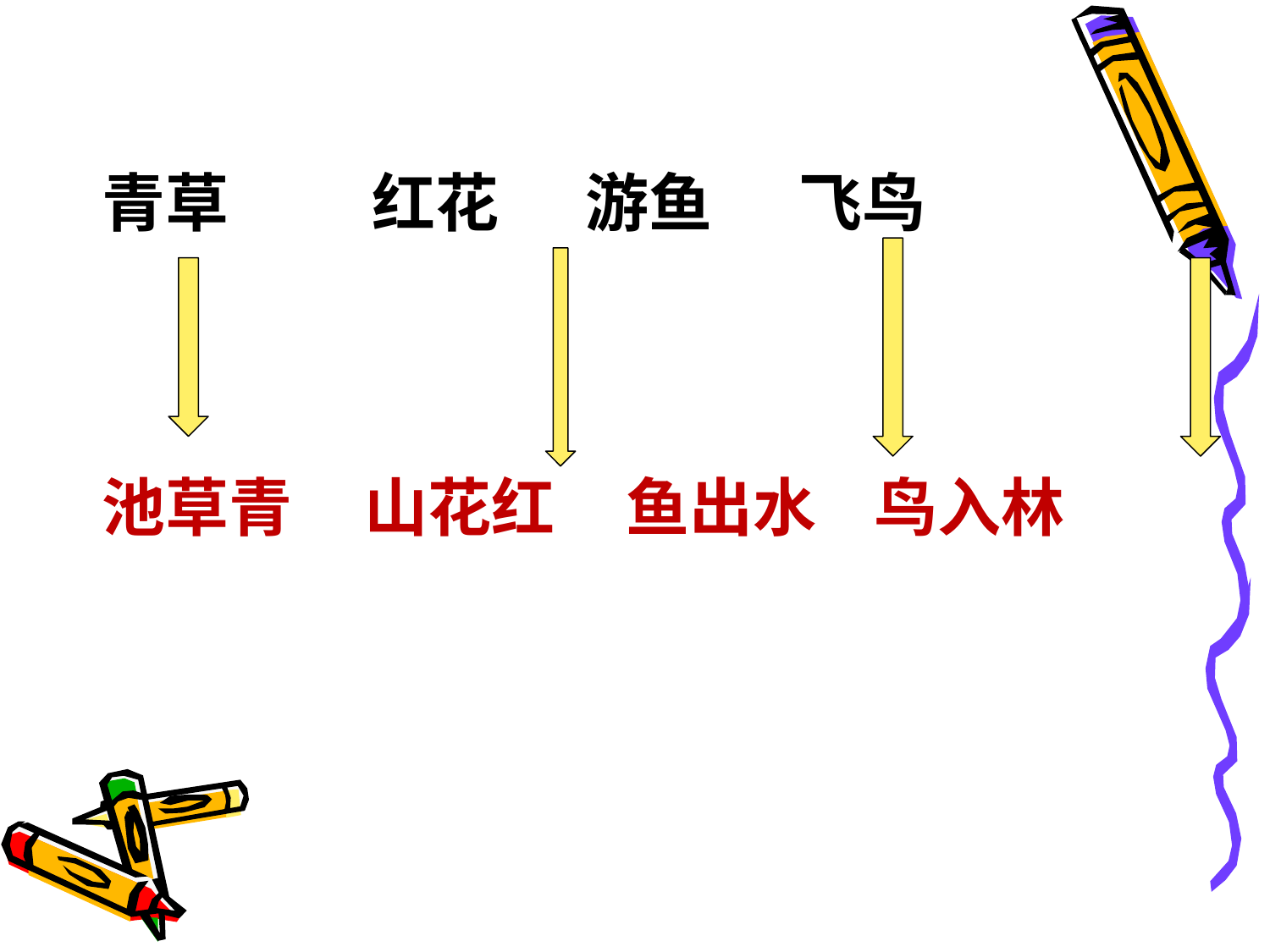

青草          红花      游鱼      飞鸟

池草青     山花红     鱼出水    鸟入林